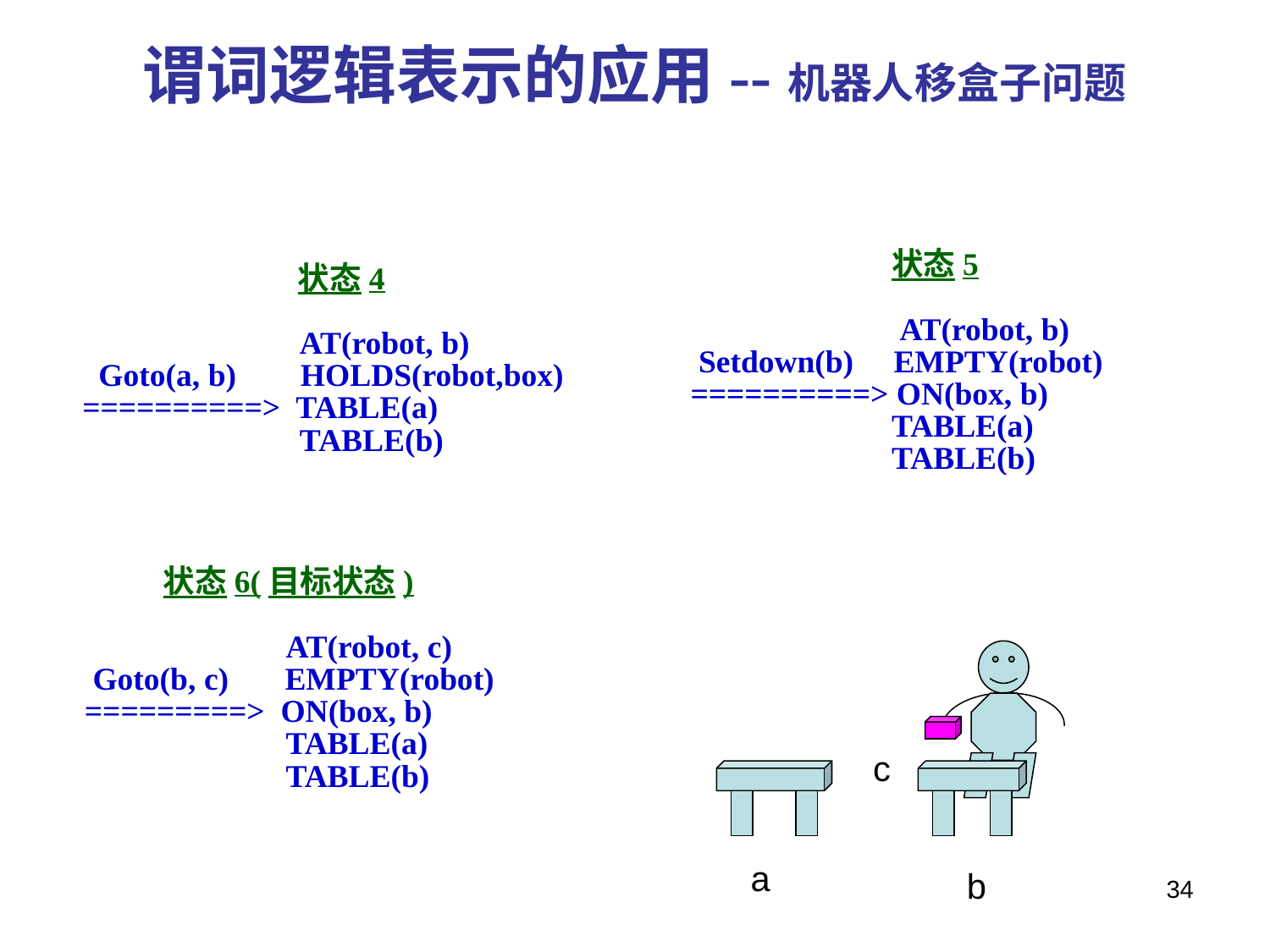

# 谓词逻辑表示的应用--机器人移盒子问题
                            状态5

                           AT(robot, b)
  Setdown(b)     EMPTY(robot)
 ==========> ON(box, b)
                          TABLE(a)
                          TABLE(b)
                              状态4

                            AT(robot, b)
   Goto(a, b)        HOLDS(robot,box)
 ==========>  TABLE(a)
                            TABLE(b)
           状态6(目标状态)

                          AT(robot, c)
  Goto(b, c)       EMPTY(robot)
 =========>  ON(box, b)
                          TABLE(a)
                          TABLE(b)

c

a
b
34